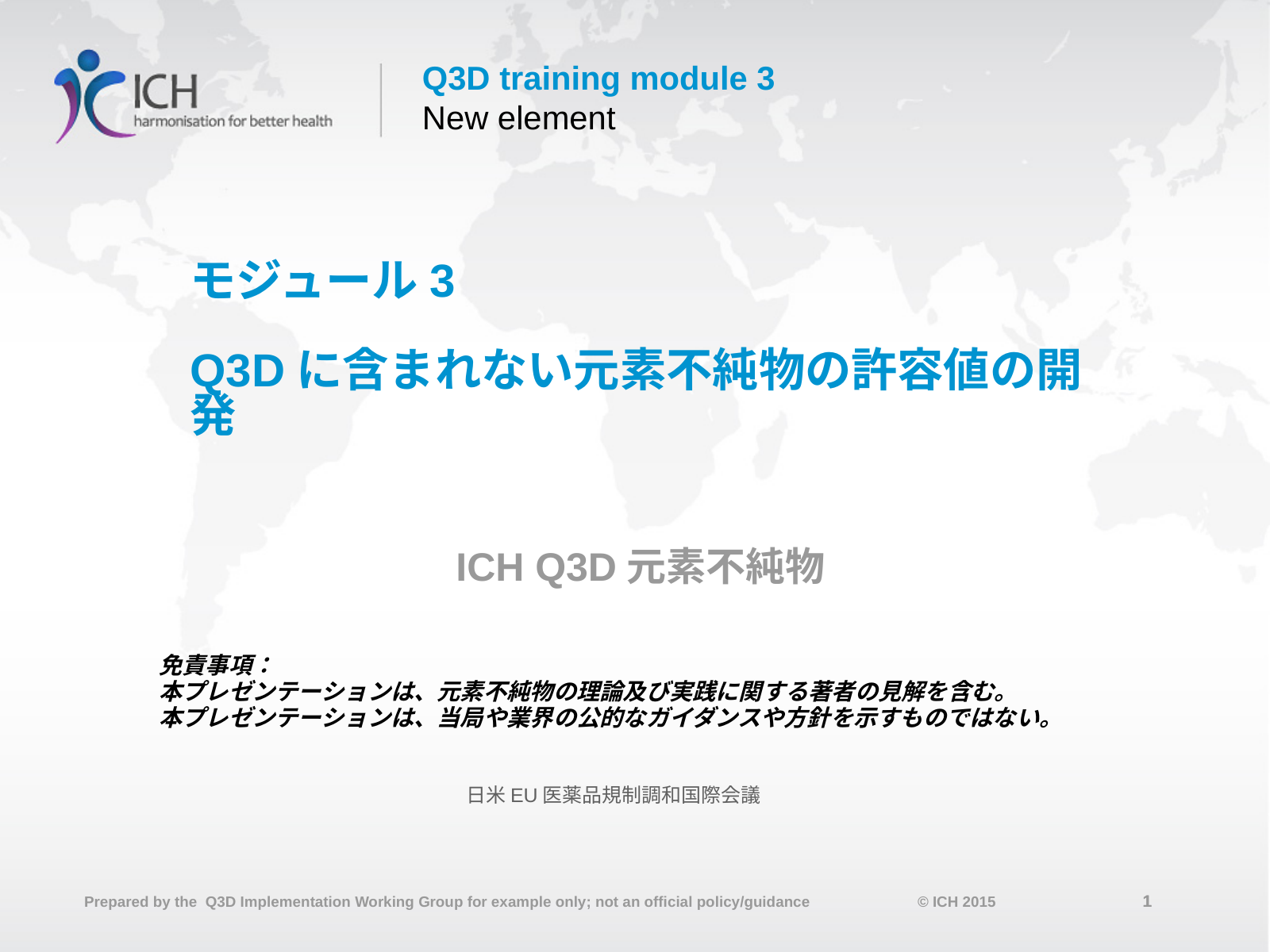

モジュール3

Q3Dに含まれない元素不純物の許容値の開発

ICH Q3D元素不純物
免責事項：
本プレゼンテーションは、元素不純物の理論及び実践に関する著者の見解を含む。
本プレゼンテーションは、当局や業界の公的なガイダンスや方針を示すものではない。
日米EU医薬品規制調和国際会議